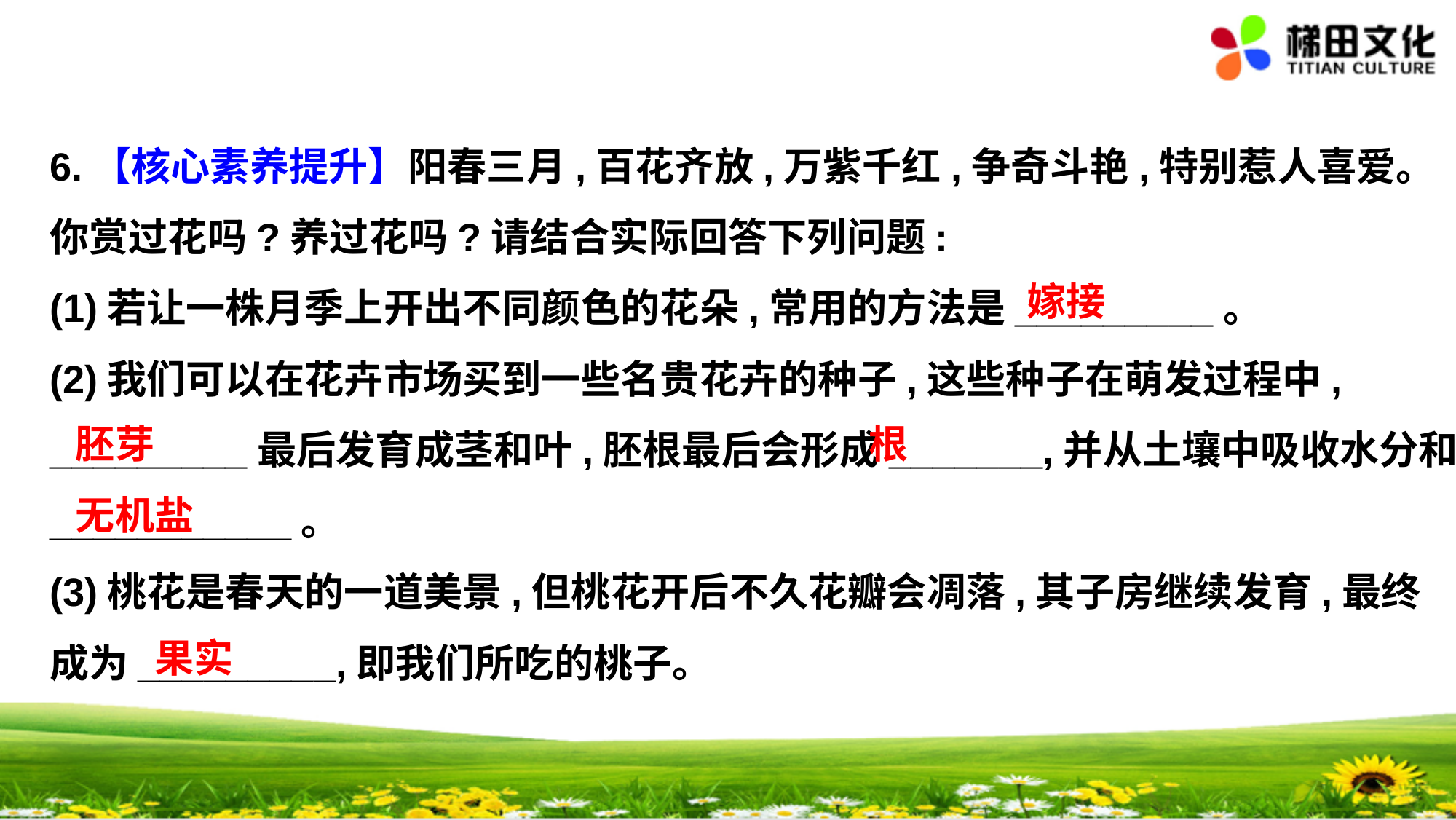

6.【核心素养提升】阳春三月,百花齐放,万紫千红,争奇斗艳,特别惹人喜爱。
你赏过花吗?养过花吗?请结合实际回答下列问题:
(1)若让一株月季上开出不同颜色的花朵,常用的方法是_________。
(2)我们可以在花卉市场买到一些名贵花卉的种子,这些种子在萌发过程中,
_________最后发育成茎和叶,胚根最后会形成_______,并从土壤中吸收水分和
___________。
(3)桃花是春天的一道美景,但桃花开后不久花瓣会凋落,其子房继续发育,最终
成为_________,即我们所吃的桃子。
　嫁接
　胚芽
　根
　无机盐
　果实